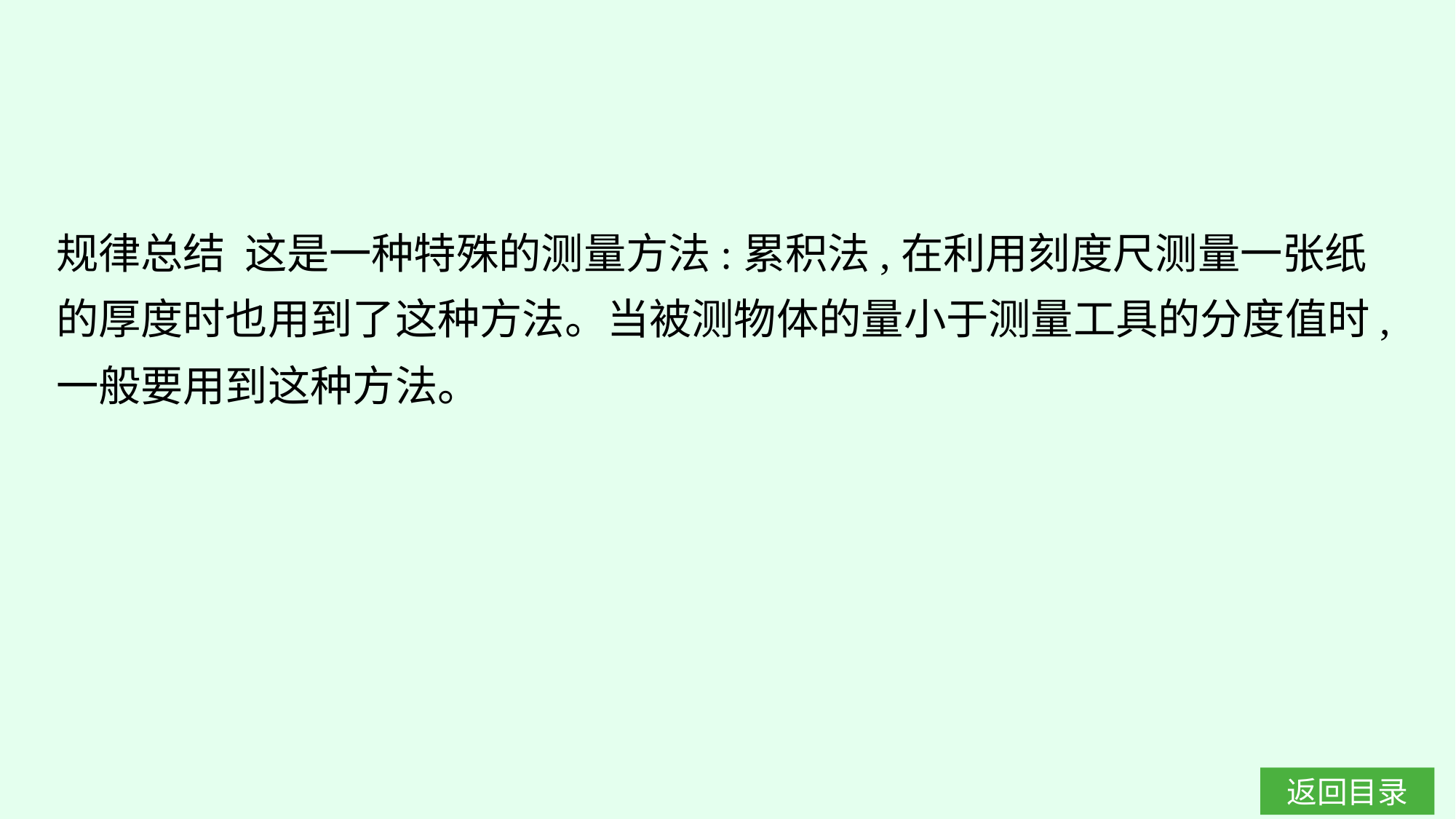

规律总结  这是一种特殊的测量方法:累积法,在利用刻度尺测量一张纸的厚度时也用到了这种方法。当被测物体的量小于测量工具的分度值时,一般要用到这种方法。